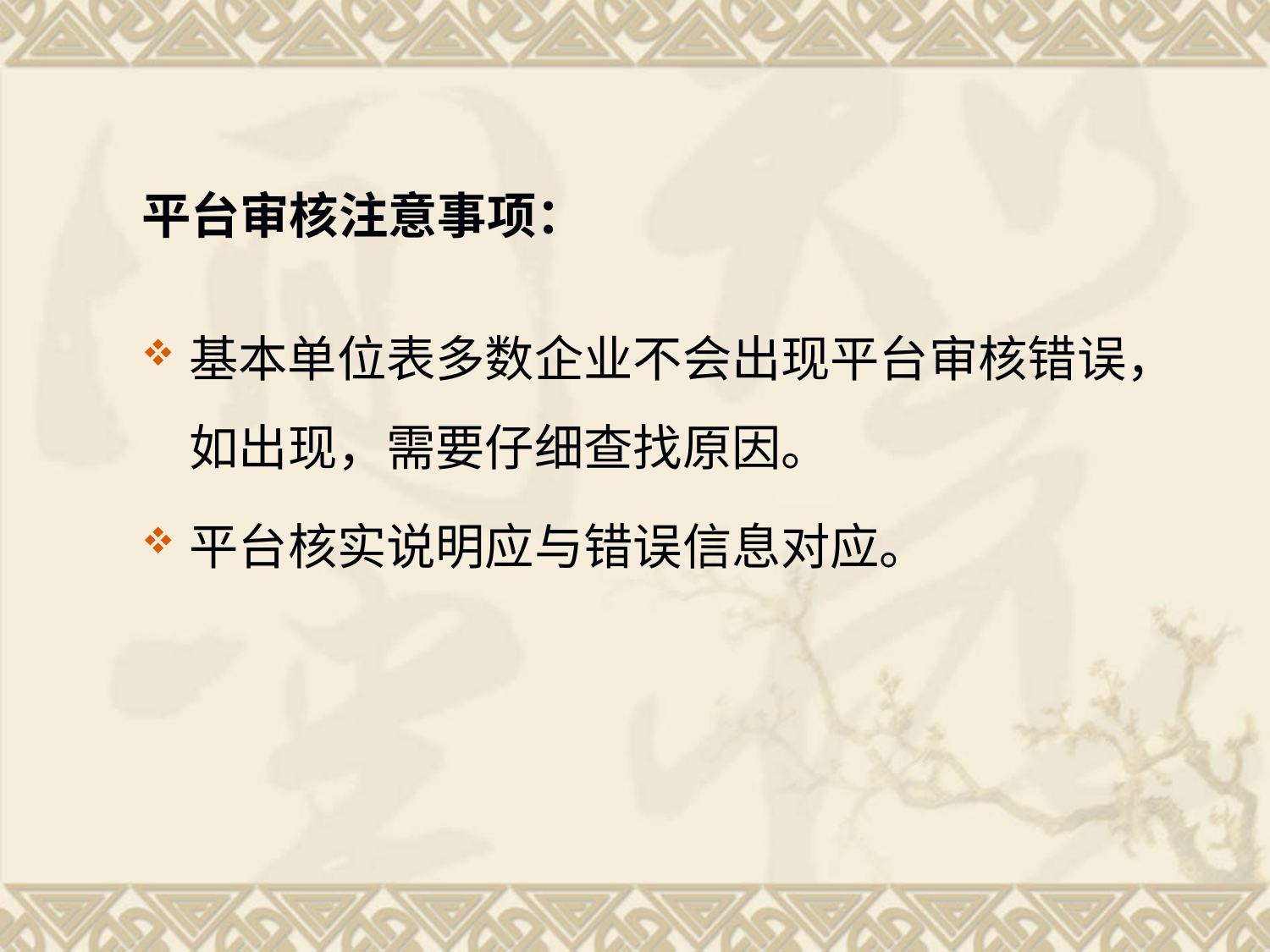

平台审核注意事项：

基本单位表多数企业不会出现平台审核错误，如出现，需要仔细查找原因。
平台核实说明应与错误信息对应。